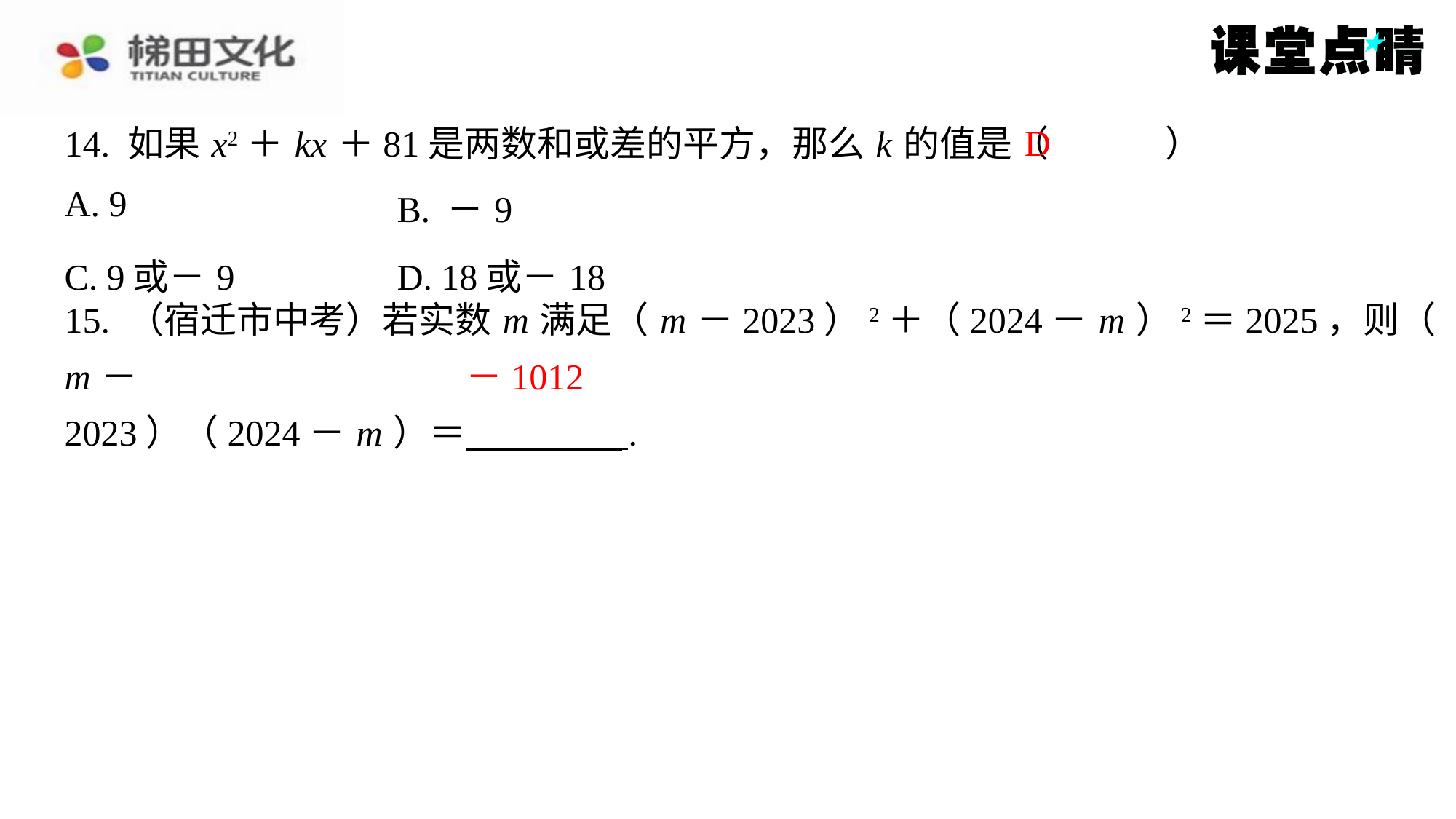

D
14. 如果 x2＋ kx ＋81是两数和或差的平方，那么 k 的值是（　D　）
| A. 9 | B. －9 |
| --- | --- |
| C. 9或－9 | D. 18或－18 |
15. （宿迁市中考）若实数 m 满足（ m －2023）2＋（2024－ m ）2＝2025，则（ m －
2023）（2024－ m ）＝                        ⁠.
－1012